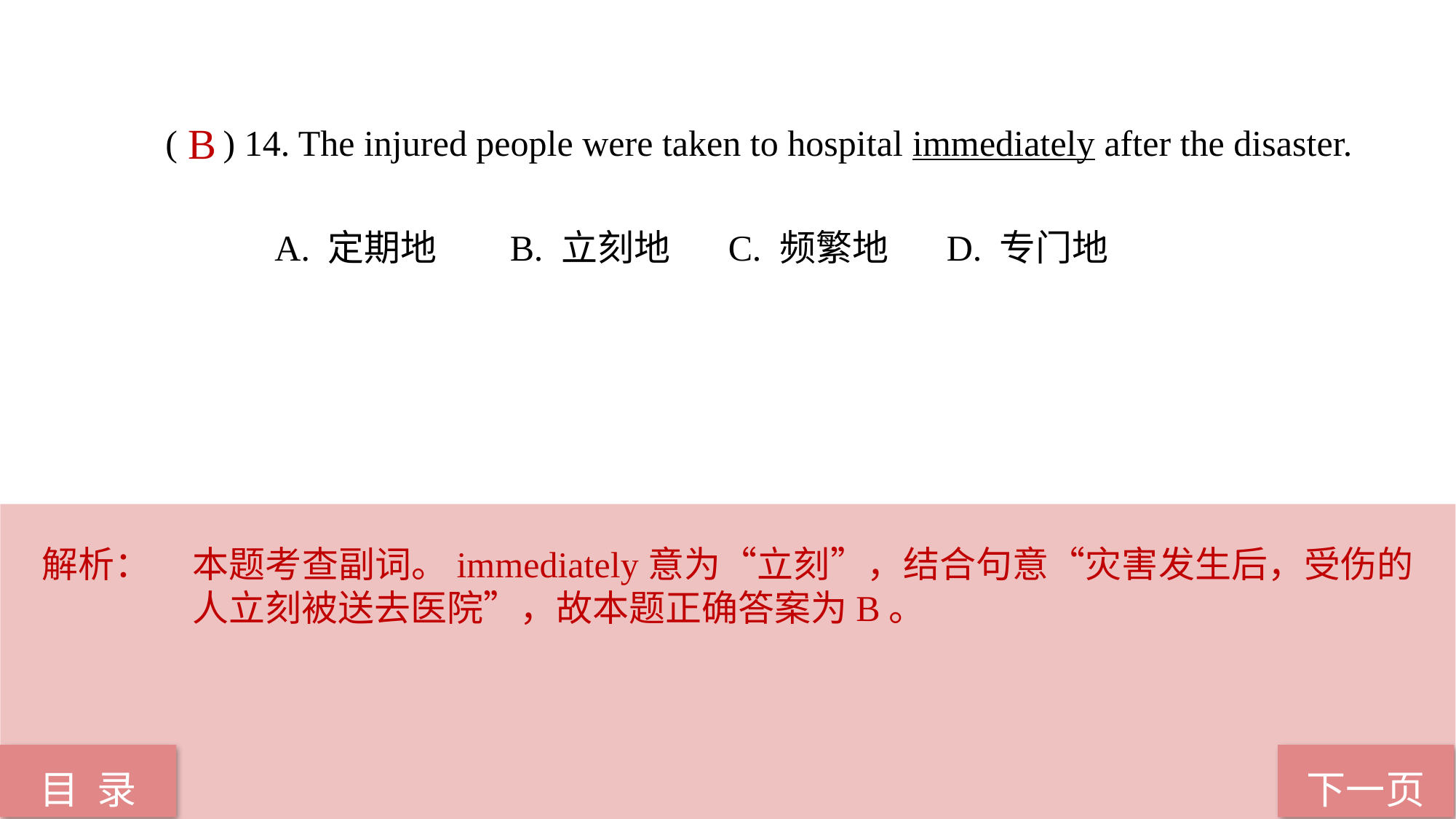

(     ) 14. The injured people were taken to hospital immediately after the disaster.

	A. 定期地	 B. 立刻地	 C. 频繁地	 D. 专门地
B
解析：	本题考查副词。immediately意为“立刻”，结合句意“灾害发生后，受伤的人立刻被送去医院”，故本题正确答案为B。